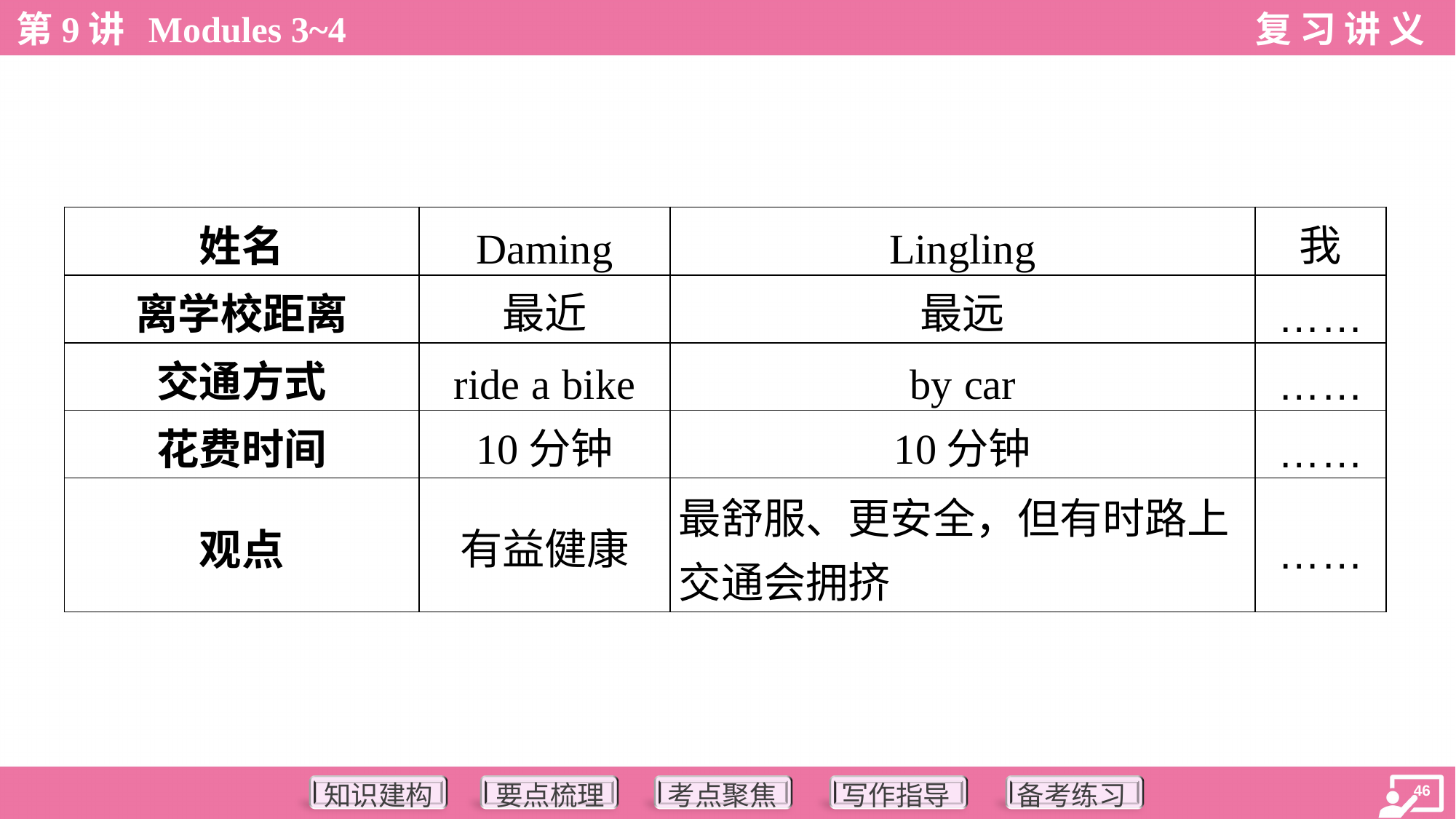

| 姓名 | Daming | Lingling | 我 |
| --- | --- | --- | --- |
| 离学校距离 | 最近 | 最远 | …… |
| 交通方式 | ride a bike | by car | …… |
| 花费时间 | 10分钟 | 10分钟 | …… |
| 观点 | 有益健康 | 最舒服、更安全，但有时路上 交通会拥挤 | …… |